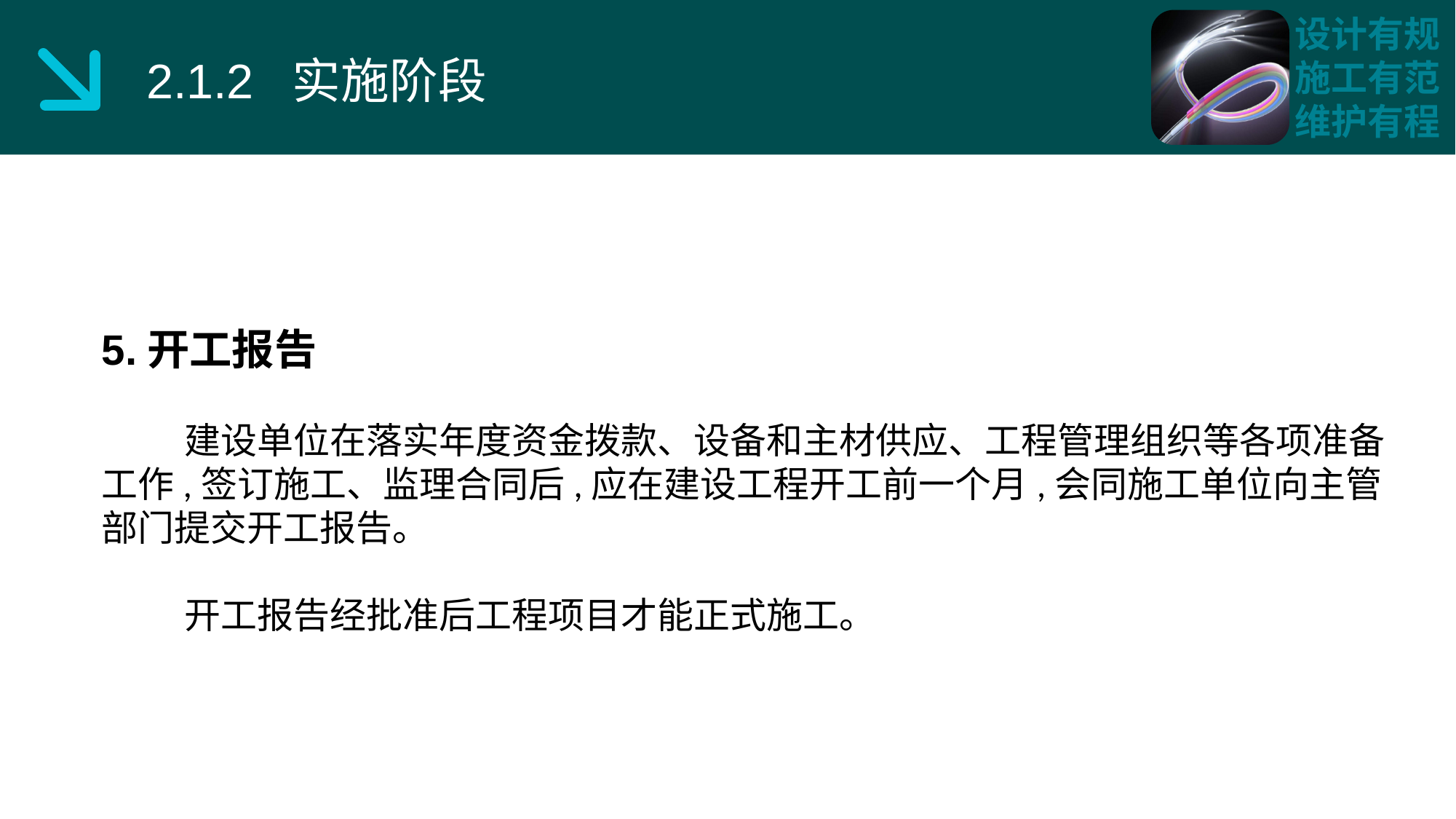

2.1.2  实施阶段

5.开工报告

         建设单位在落实年度资金拨款、设备和主材供应、工程管理组织等各项准备工作,签订施工、监理合同后,应在建设工程开工前一个月,会同施工单位向主管部门提交开工报告。

         开工报告经批准后工程项目才能正式施工。